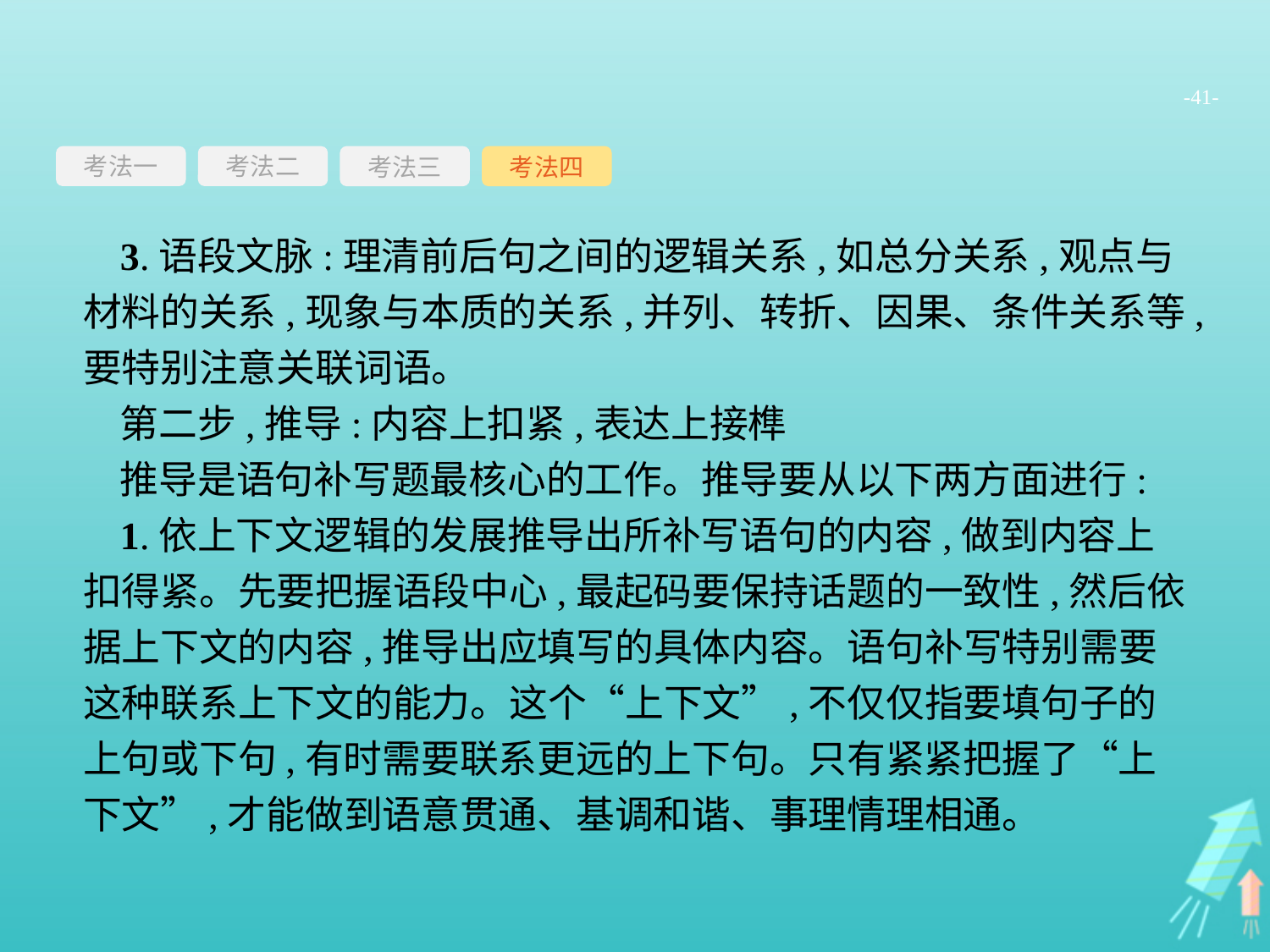

-41-
考法一
考法三
考法四
考法二
3.语段文脉:理清前后句之间的逻辑关系,如总分关系,观点与材料的关系,现象与本质的关系,并列、转折、因果、条件关系等,要特别注意关联词语。
第二步,推导:内容上扣紧,表达上接榫
推导是语句补写题最核心的工作。推导要从以下两方面进行:
1.依上下文逻辑的发展推导出所补写语句的内容,做到内容上扣得紧。先要把握语段中心,最起码要保持话题的一致性,然后依据上下文的内容,推导出应填写的具体内容。语句补写特别需要这种联系上下文的能力。这个“上下文”,不仅仅指要填句子的上句或下句,有时需要联系更远的上下句。只有紧紧把握了“上下文”,才能做到语意贯通、基调和谐、事理情理相通。